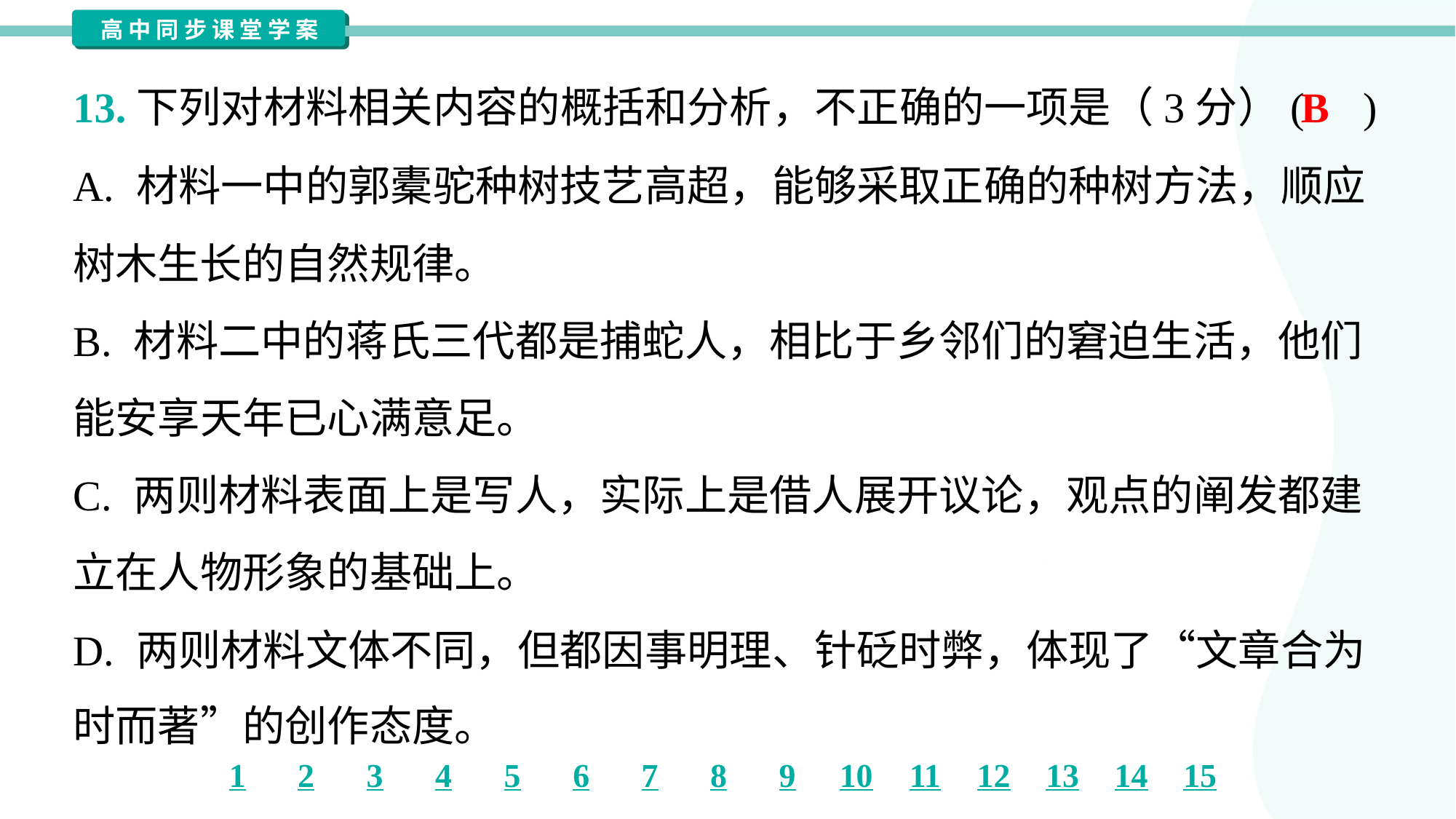

B
13.下列对材料相关内容的概括和分析，不正确的一项是（3分）(     )
A. 材料一中的郭橐驼种树技艺高超，能够采取正确的种树方法，顺应
树木生长的自然规律。
B. 材料二中的蒋氏三代都是捕蛇人，相比于乡邻们的窘迫生活，他们
能安享天年已心满意足。
C. 两则材料表面上是写人，实际上是借人展开议论，观点的阐发都建
立在人物形象的基础上。
D. 两则材料文体不同，但都因事明理、针砭时弊，体现了“文章合为
时而著”的创作态度。